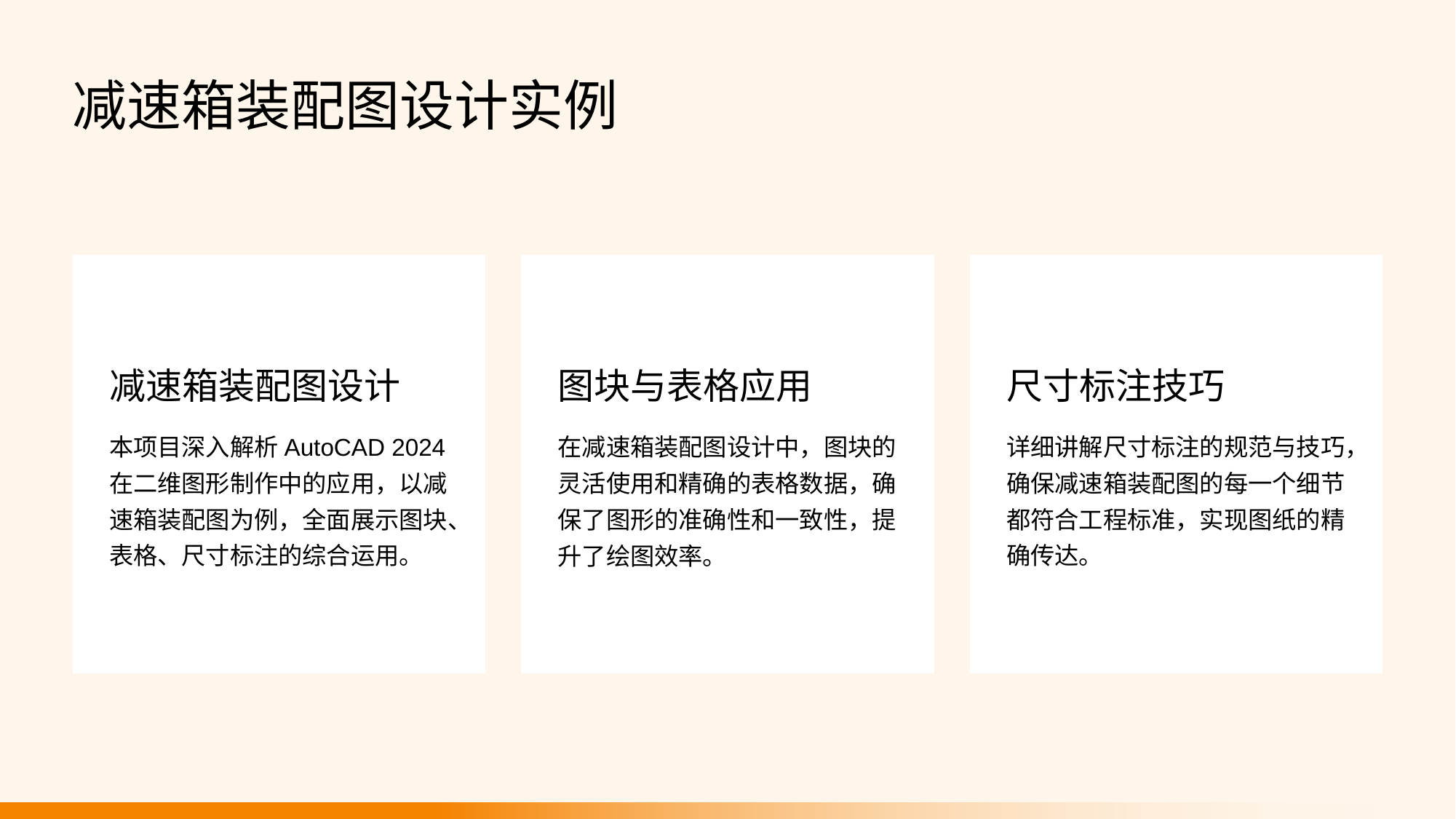

减速箱装配图设计实例

减速箱装配图设计
图块与表格应用
尺寸标注技巧
本项目深入解析AutoCAD 2024在二维图形制作中的应用，以减速箱装配图为例，全面展示图块、表格、尺寸标注的综合运用。
在减速箱装配图设计中，图块的灵活使用和精确的表格数据，确保了图形的准确性和一致性，提升了绘图效率。
详细讲解尺寸标注的规范与技巧，确保减速箱装配图的每一个细节都符合工程标准，实现图纸的精确传达。